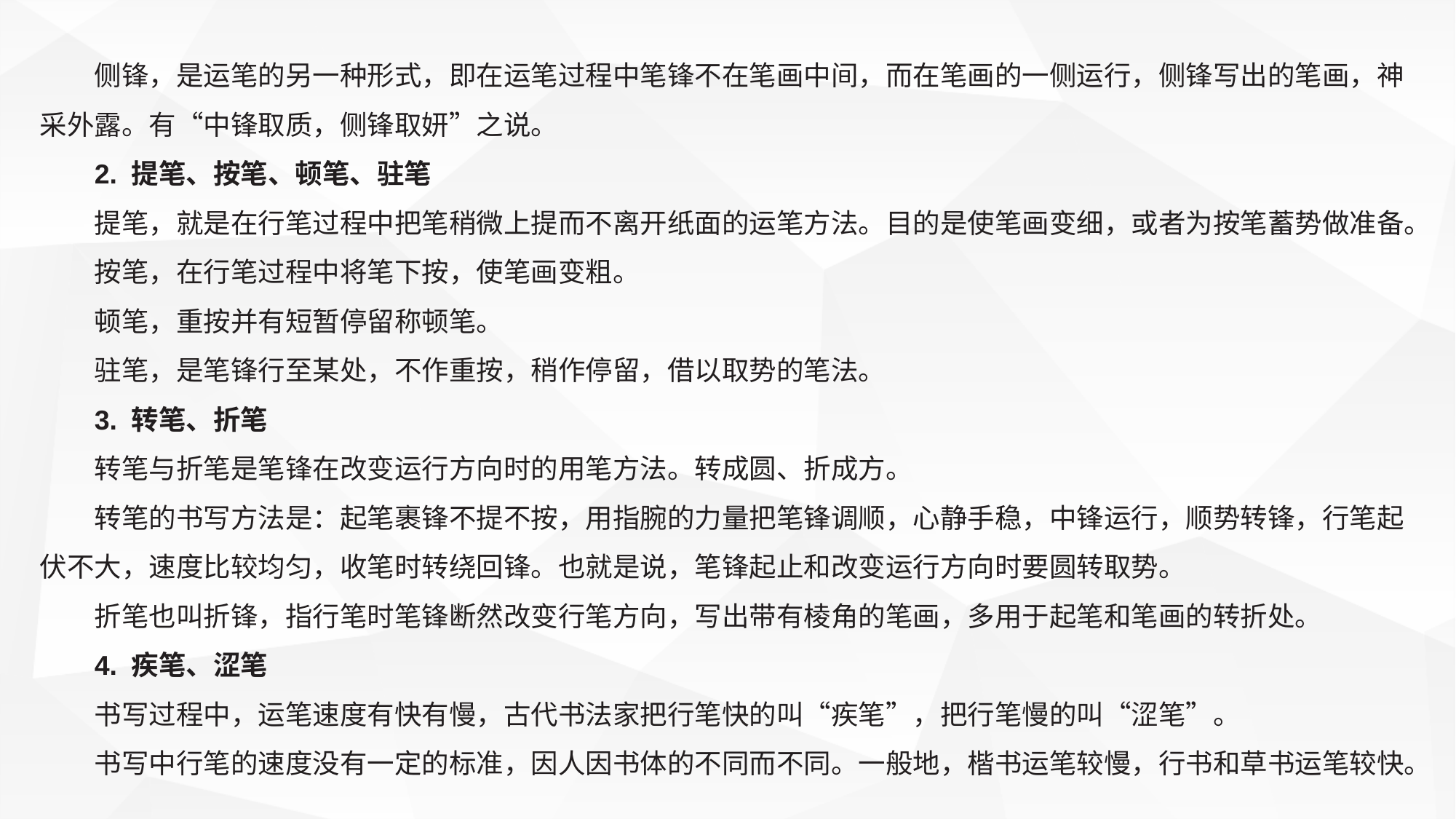

侧锋，是运笔的另一种形式，即在运笔过程中笔锋不在笔画中间，而在笔画的一侧运行，侧锋写出的笔画，神采外露。有“中锋取质，侧锋取妍”之说。
2. 提笔、按笔、顿笔、驻笔
提笔，就是在行笔过程中把笔稍微上提而不离开纸面的运笔方法。目的是使笔画变细，或者为按笔蓄势做准备。
按笔，在行笔过程中将笔下按，使笔画变粗。
顿笔，重按并有短暂停留称顿笔。
驻笔，是笔锋行至某处，不作重按，稍作停留，借以取势的笔法。
3. 转笔、折笔
转笔与折笔是笔锋在改变运行方向时的用笔方法。转成圆、折成方。
转笔的书写方法是：起笔裹锋不提不按，用指腕的力量把笔锋调顺，心静手稳，中锋运行，顺势转锋，行笔起伏不大，速度比较均匀，收笔时转绕回锋。也就是说，笔锋起止和改变运行方向时要圆转取势。
折笔也叫折锋，指行笔时笔锋断然改变行笔方向，写出带有棱角的笔画，多用于起笔和笔画的转折处。
4. 疾笔、涩笔
书写过程中，运笔速度有快有慢，古代书法家把行笔快的叫“疾笔”，把行笔慢的叫“涩笔”。
书写中行笔的速度没有一定的标准，因人因书体的不同而不同。一般地，楷书运笔较慢，行书和草书运笔较快。